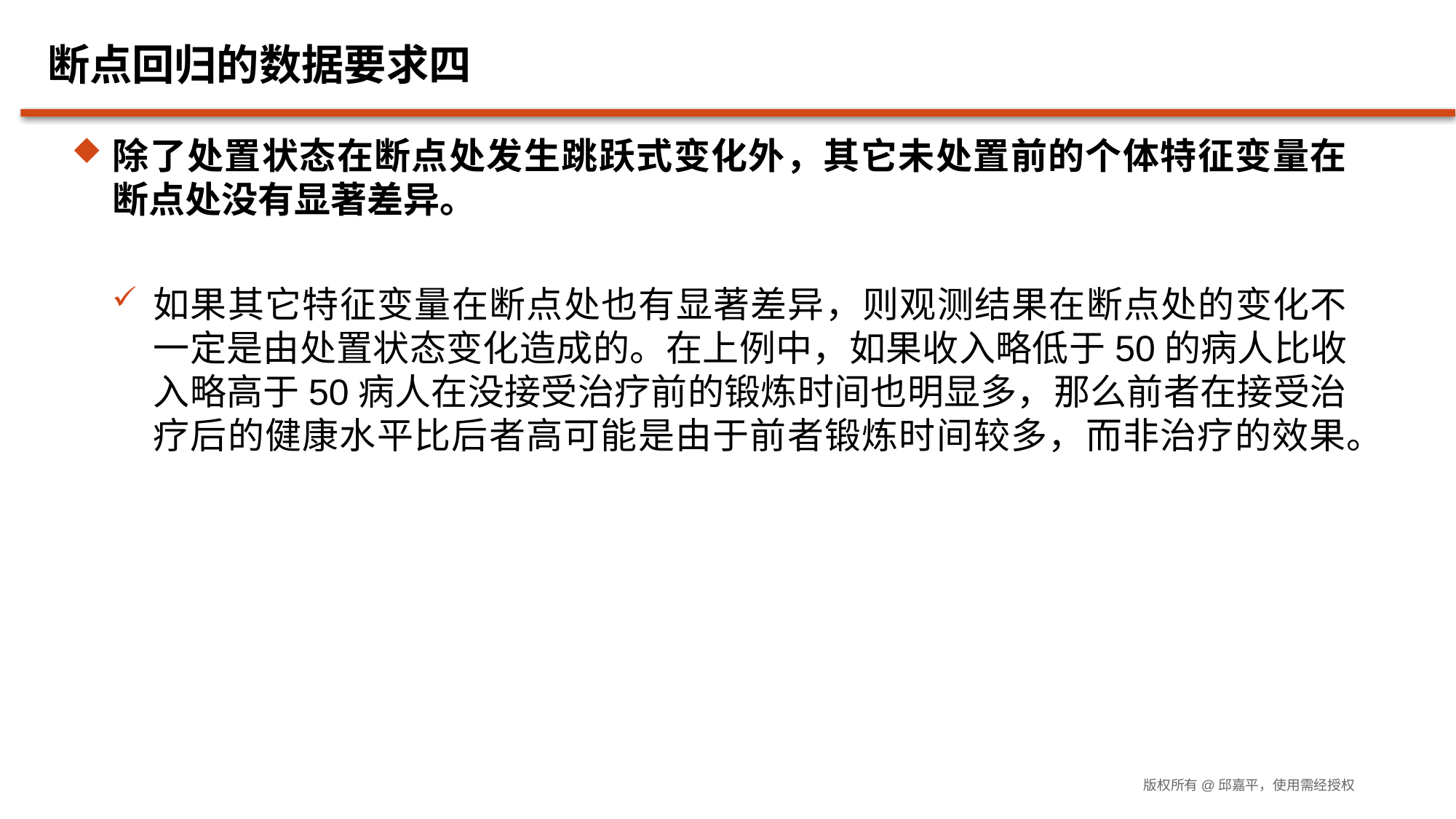

# 断点回归的数据要求四
除了处置状态在断点处发生跳跃式变化外，其它未处置前的个体特征变量在断点处没有显著差异。

如果其它特征变量在断点处也有显著差异，则观测结果在断点处的变化不一定是由处置状态变化造成的。在上例中，如果收入略低于50的病人比收入略高于50病人在没接受治疗前的锻炼时间也明显多，那么前者在接受治疗后的健康水平比后者高可能是由于前者锻炼时间较多，而非治疗的效果。

版权所有@邱嘉平，使用需经授权